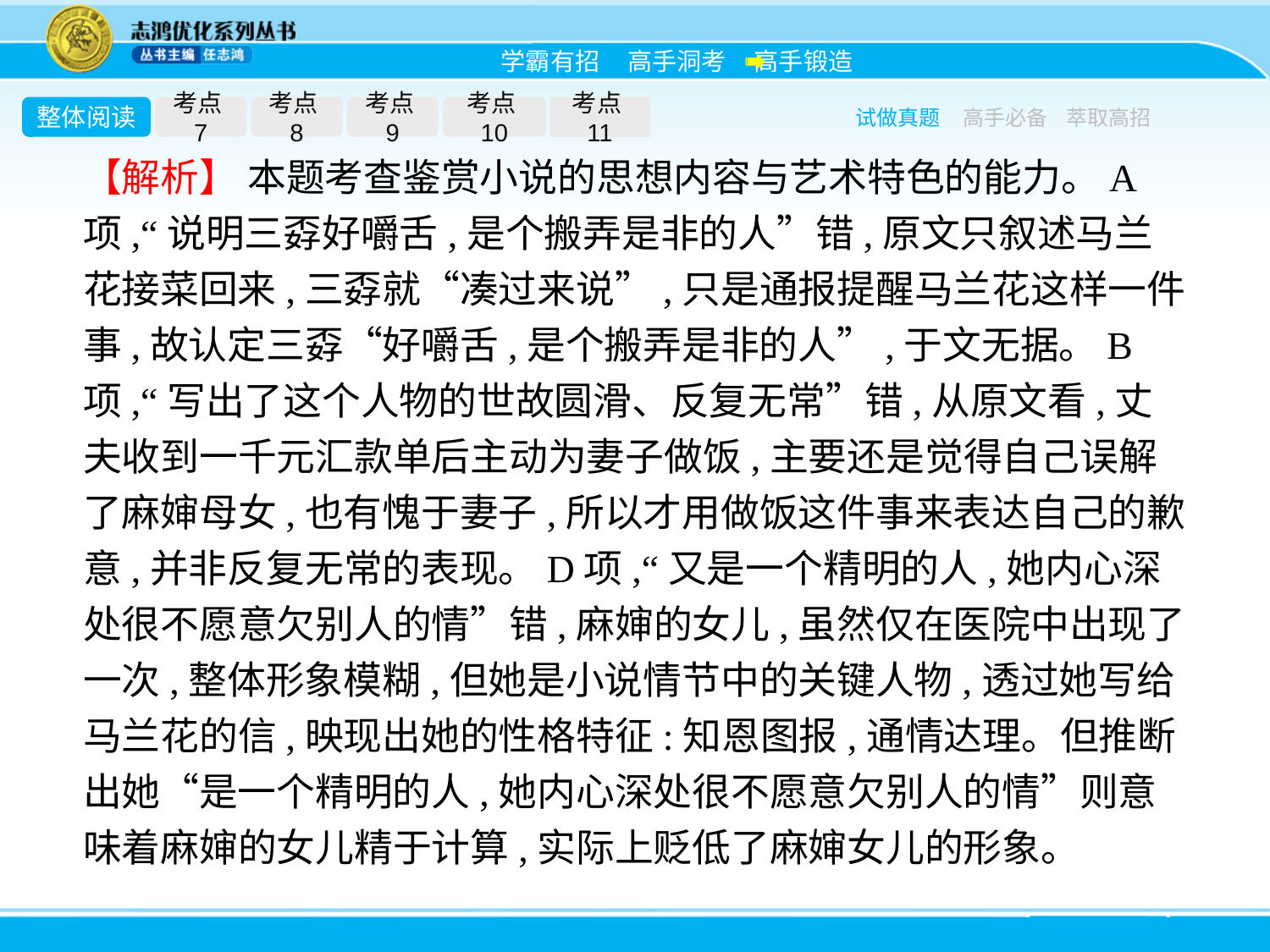

整体阅读
考点7
考点8
考点9
考点10
考点11
试做真题
高手必备
萃取高招
【解析】 本题考查鉴赏小说的思想内容与艺术特色的能力。A项,“说明三孬好嚼舌,是个搬弄是非的人”错,原文只叙述马兰花接菜回来,三孬就“凑过来说”,只是通报提醒马兰花这样一件事,故认定三孬“好嚼舌,是个搬弄是非的人”,于文无据。B项,“写出了这个人物的世故圆滑、反复无常”错,从原文看,丈夫收到一千元汇款单后主动为妻子做饭,主要还是觉得自己误解了麻婶母女,也有愧于妻子,所以才用做饭这件事来表达自己的歉意,并非反复无常的表现。D项,“又是一个精明的人,她内心深处很不愿意欠别人的情”错,麻婶的女儿,虽然仅在医院中出现了一次,整体形象模糊,但她是小说情节中的关键人物,透过她写给马兰花的信,映现出她的性格特征:知恩图报,通情达理。但推断出她“是一个精明的人,她内心深处很不愿意欠别人的情”则意味着麻婶的女儿精于计算,实际上贬低了麻婶女儿的形象。